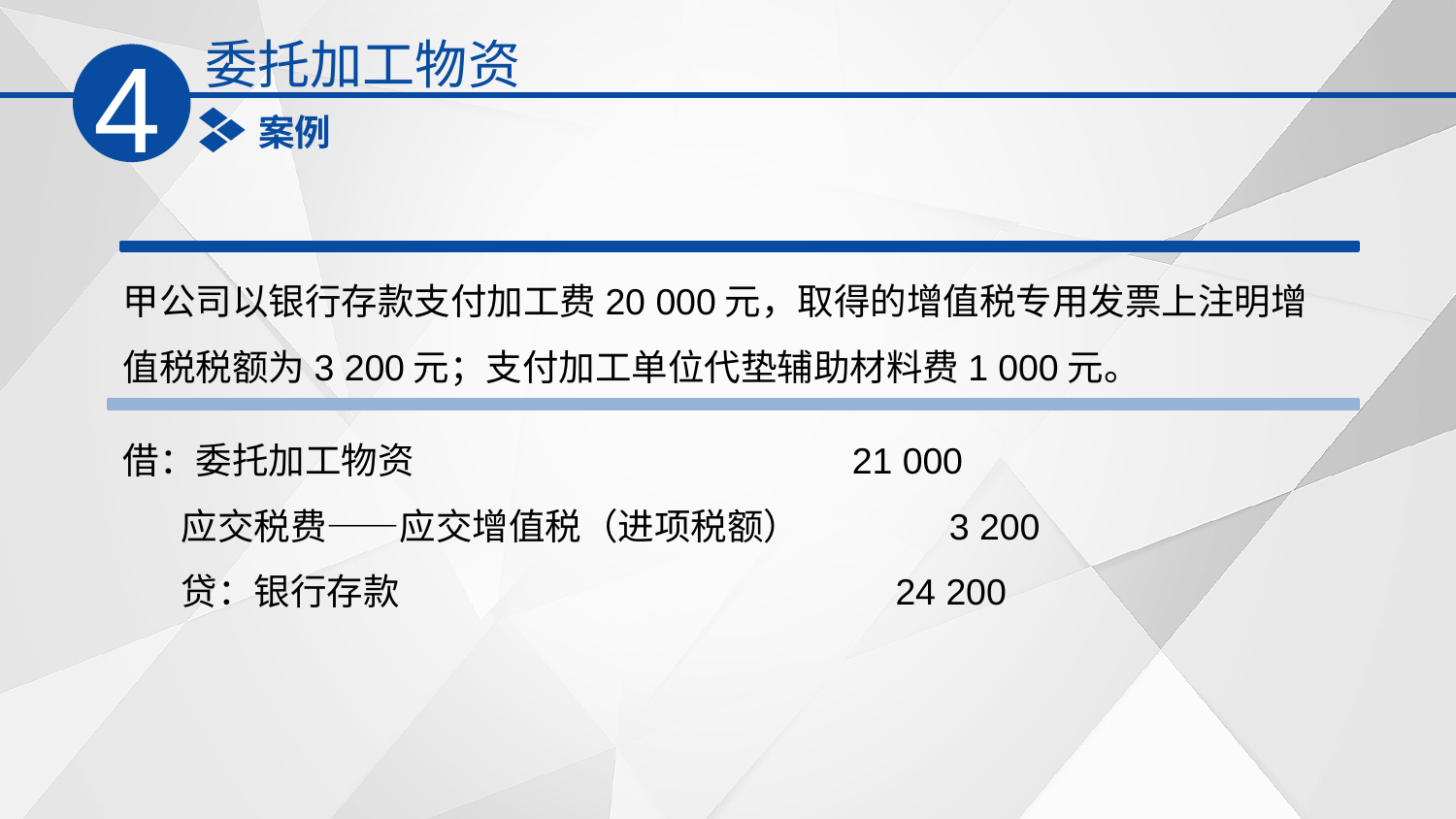

委托加工物资
4

案例

甲公司以银行存款支付加工费20 000元，取得的增值税专用发票上注明增值税税额为3 200元；支付加工单位代垫辅助材料费1 000元。

借：委托加工物资                                                    21 000
      应交税费——应交增值税（进项税额）                 3 200
      贷：银行存款                                                           24 200